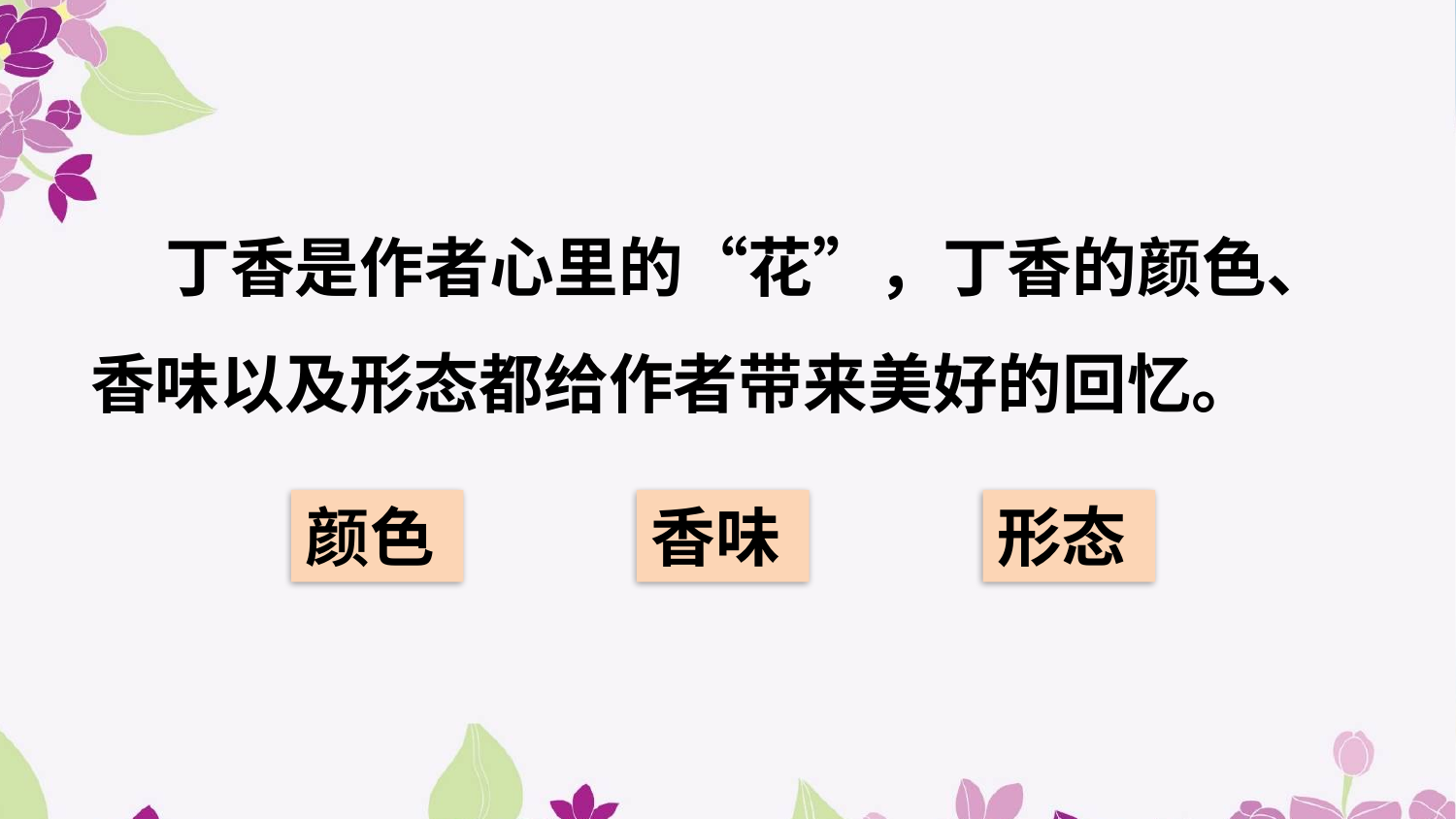

丁香是作者心里的“花”，丁香的颜色、香味以及形态都给作者带来美好的回忆。
颜色
香味
形态